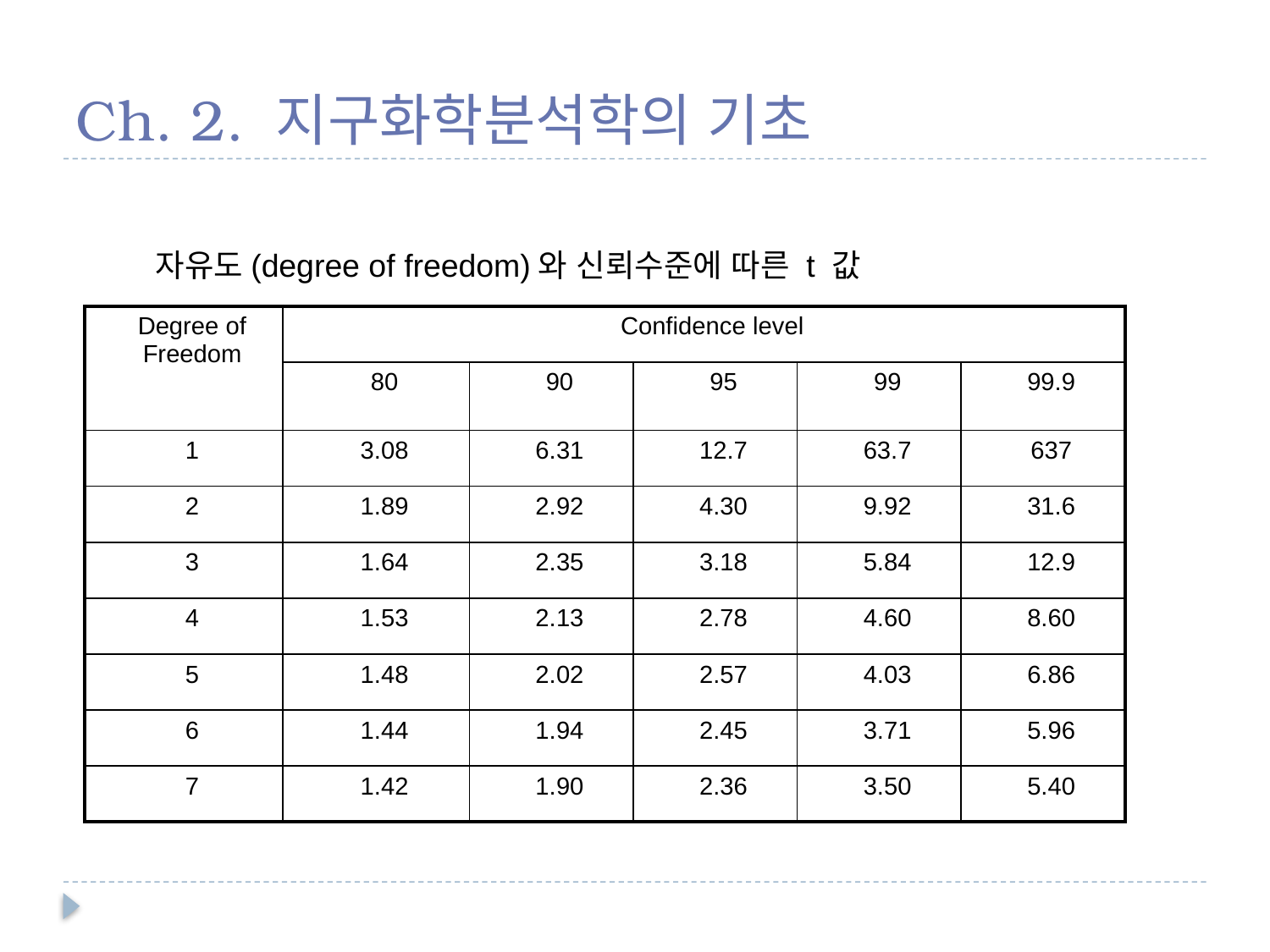

# Ch. 2. 지구화학분석학의 기초
자유도(degree of freedom)와 신뢰수준에 따른 t 값
| Degree of Freedom | Confidence level |  |  |  |  |
| --- | --- | --- | --- | --- | --- |
|  | 80 | 90 | 95 | 99 | 99.9 |
| 1 | 3.08 | 6.31 | 12.7 | 63.7 | 637 |
| 2 | 1.89 | 2.92 | 4.30 | 9.92 | 31.6 |
| 3 | 1.64 | 2.35 | 3.18 | 5.84 | 12.9 |
| 4 | 1.53 | 2.13 | 2.78 | 4.60 | 8.60 |
| 5 | 1.48 | 2.02 | 2.57 | 4.03 | 6.86 |
| 6 | 1.44 | 1.94 | 2.45 | 3.71 | 5.96 |
| 7 | 1.42 | 1.90 | 2.36 | 3.50 | 5.40 |